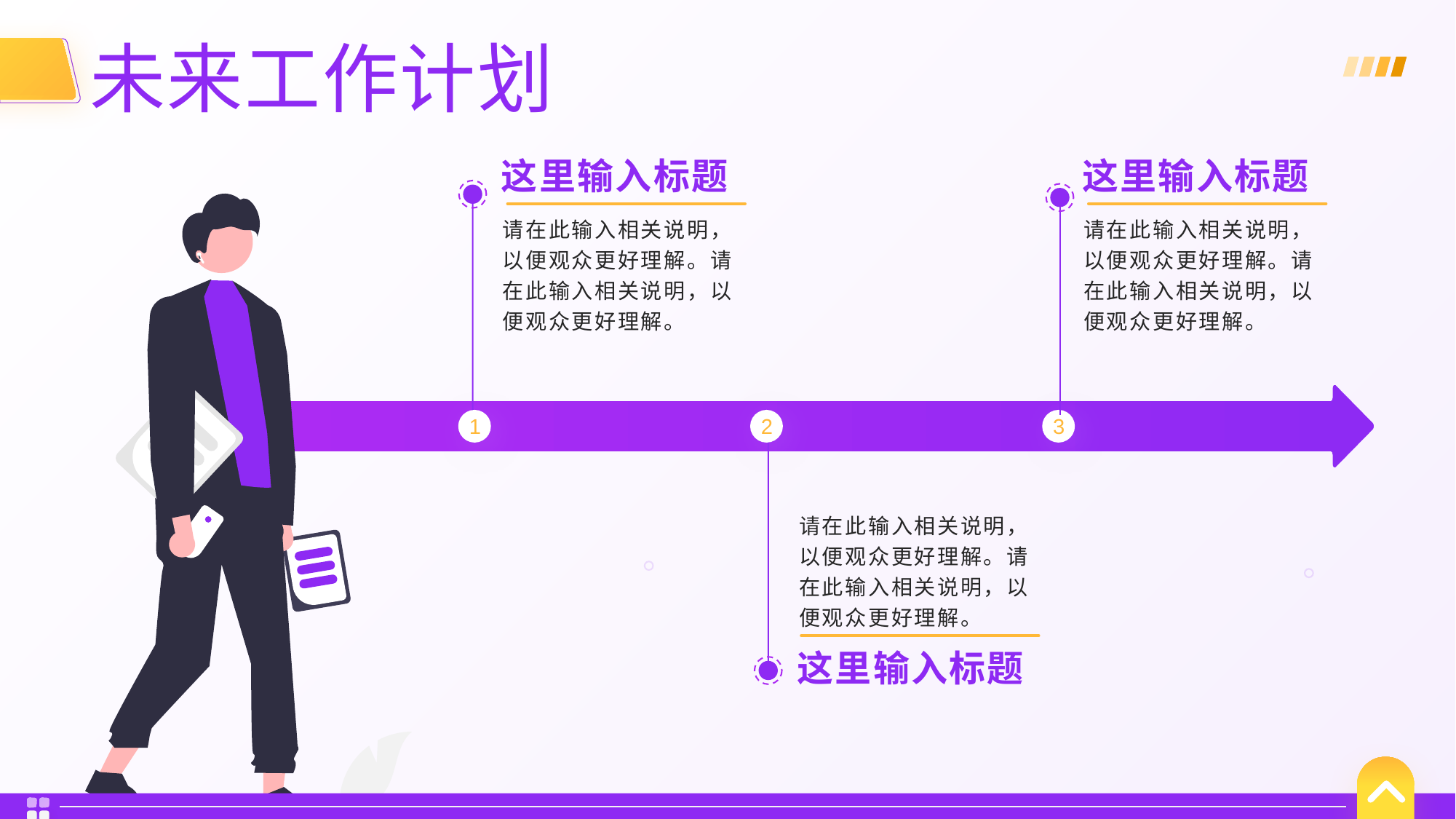

未来工作计划

这里输入标题
请在此输入相关说明，以便观众更好理解。请在此输入相关说明，以便观众更好理解。

这里输入标题
请在此输入相关说明，以便观众更好理解。请在此输入相关说明，以便观众更好理解。

1

2

3
请在此输入相关说明，以便观众更好理解。请在此输入相关说明，以便观众更好理解。

这里输入标题